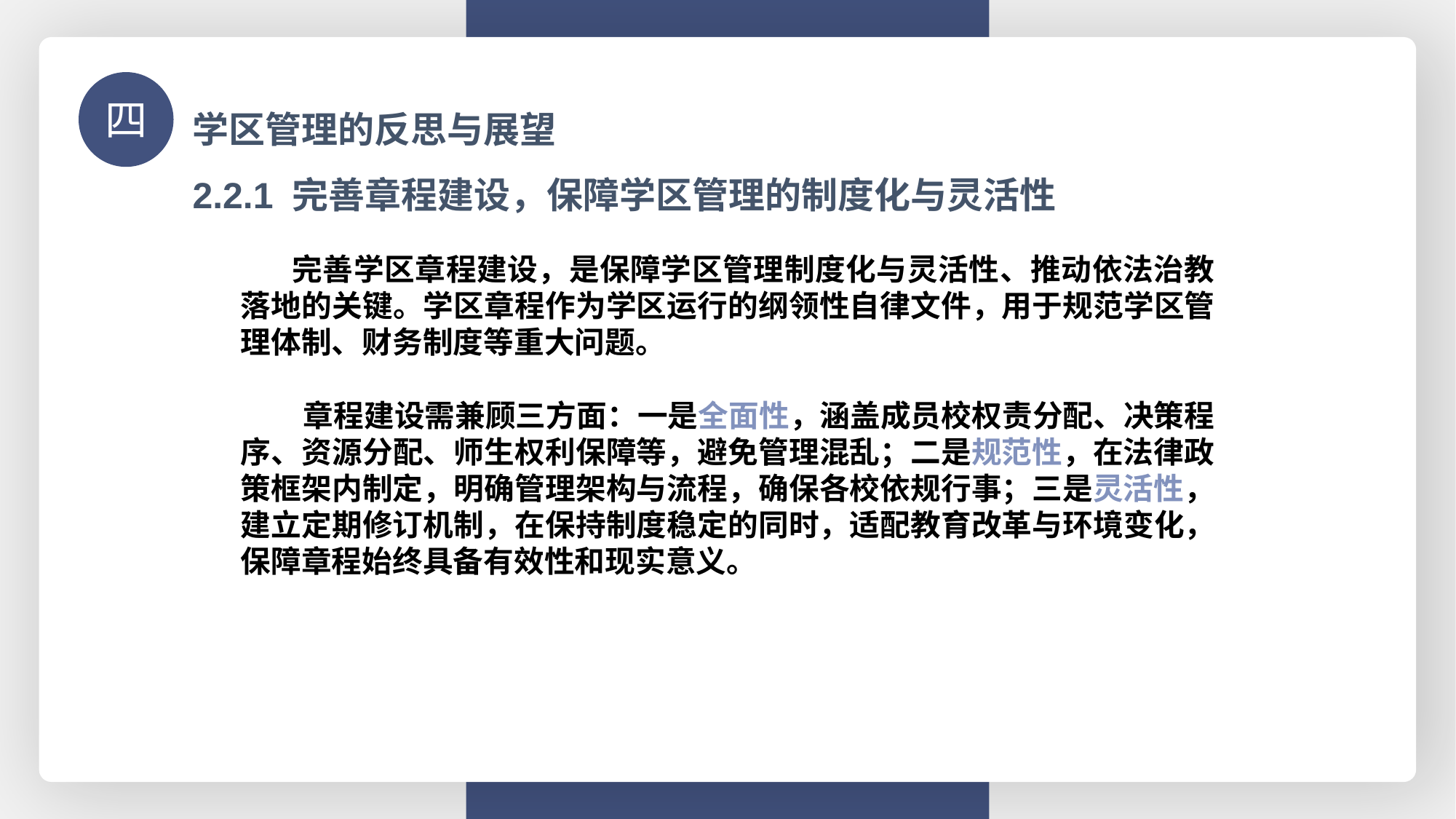

学区管理的反思与展望
四
2.2.1 完善章程建设，保障学区管理的制度化与灵活性
      完善学区章程建设，是保障学区管理制度化与灵活性、推动依法治教落地的关键。学区章程作为学区运行的纲领性自律文件，用于规范学区管理体制、财务制度等重大问题。

        章程建设需兼顾三方面：一是全面性，涵盖成员校权责分配、决策程序、资源分配、师生权利保障等，避免管理混乱；二是规范性，在法律政策框架内制定，明确管理架构与流程，确保各校依规行事；三是灵活性，建立定期修订机制，在保持制度稳定的同时，适配教育改革与环境变化，保障章程始终具备有效性和现实意义。